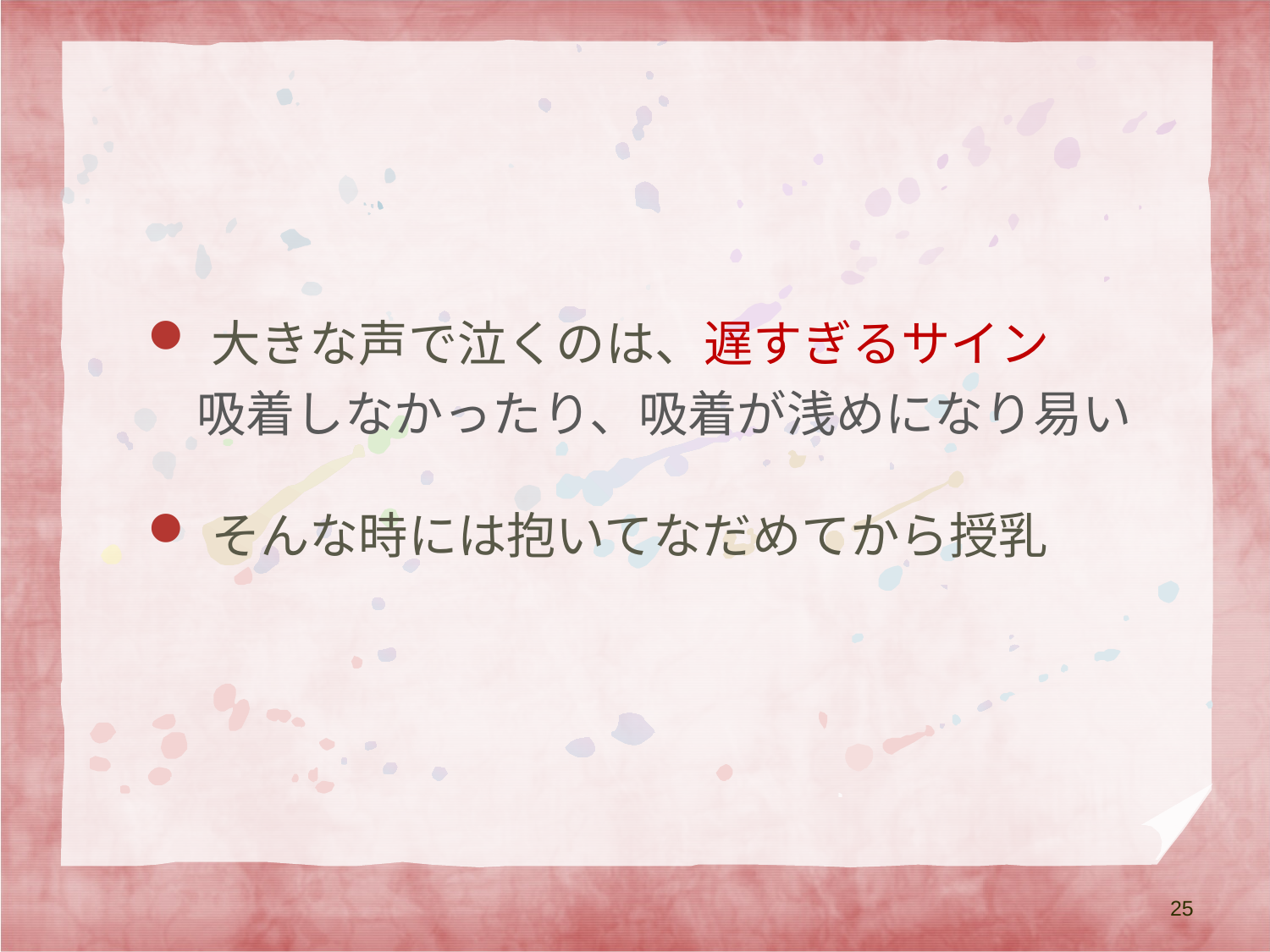

大きな声で泣くのは、遅すぎるサイン
　吸着しなかったり、吸着が浅めになり易い
そんな時には抱いてなだめてから授乳
25